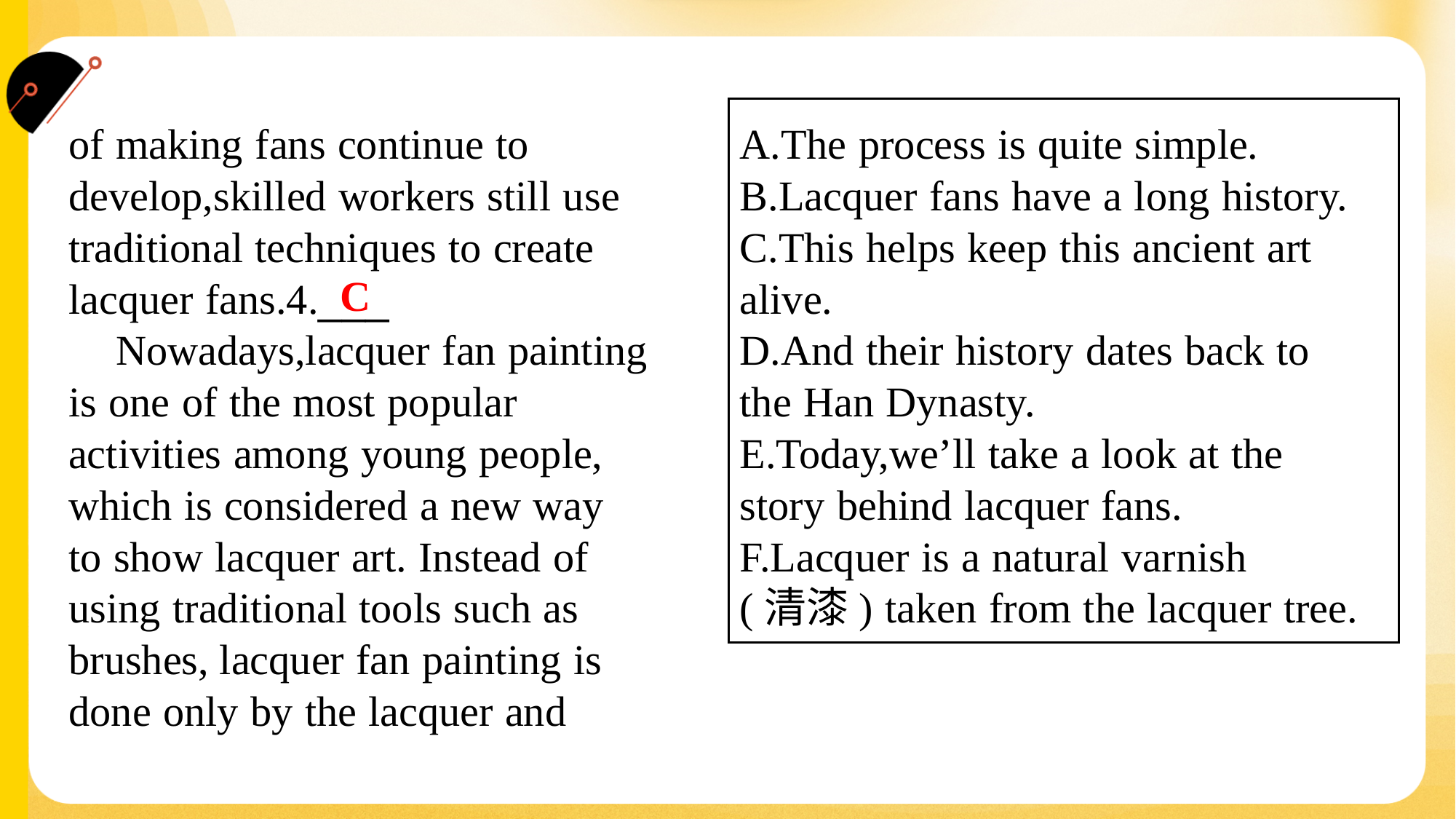

A.The process is quite simple.
B.Lacquer fans have a long history.
C.This helps keep this ancient art
alive.
D.And their history dates back to
the Han Dynasty.
E.Today,we’ll take a look at the
story behind lacquer fans.
F.Lacquer is a natural varnish
(清漆) taken from the lacquer tree.
of making fans continue to
develop,skilled workers still use
traditional techniques to create
lacquer fans.4.___
    Nowadays,lacquer fan painting
is one of the most popular
activities among young people,
which is considered a new way
to show lacquer art. Instead of
using traditional tools such as
brushes, lacquer fan painting is
done only by the lacquer and

C